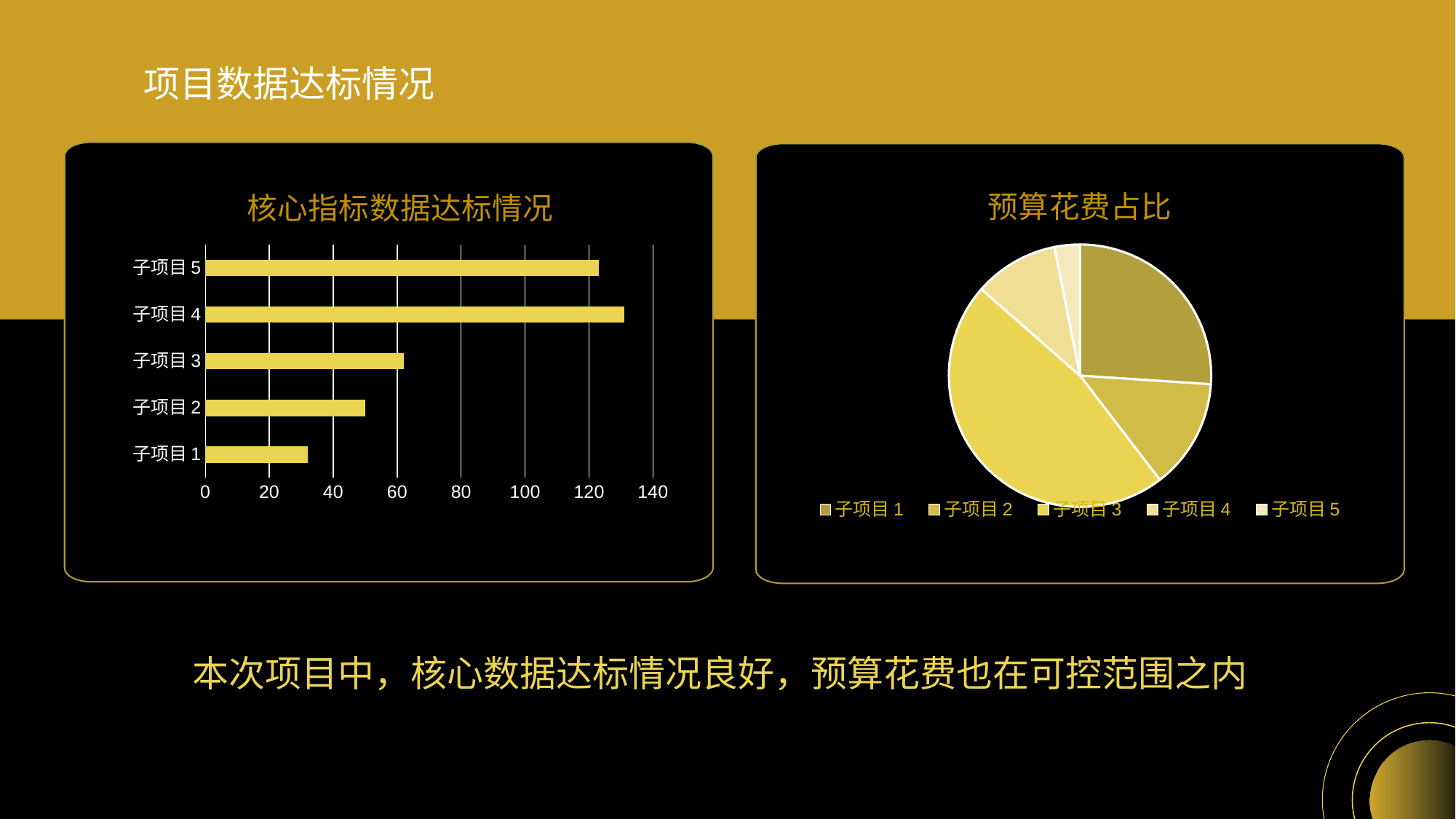

# 项目数据达标情况

### Chart: 预算花费占比

| Category | 销售额 |
|---|---|
| 子项目1 | 0.25 |
| 子项目2 | 0.13 |
| 子项目3 | 0.45 |
| 子项目4 | 0.1 |
| 子项目5 | 0.03 |

### Chart: 核心指标数据达标情况

| Category | 系列 1 |
|---|---|
| 子项目1 | 32.0 |
| 子项目2 | 50.0 |
| 子项目3 | 62.0 |
| 子项目4 | 131.0 |
| 子项目5 | 123.0 |
本次项目中，核心数据达标情况良好，预算花费也在可控范围之内